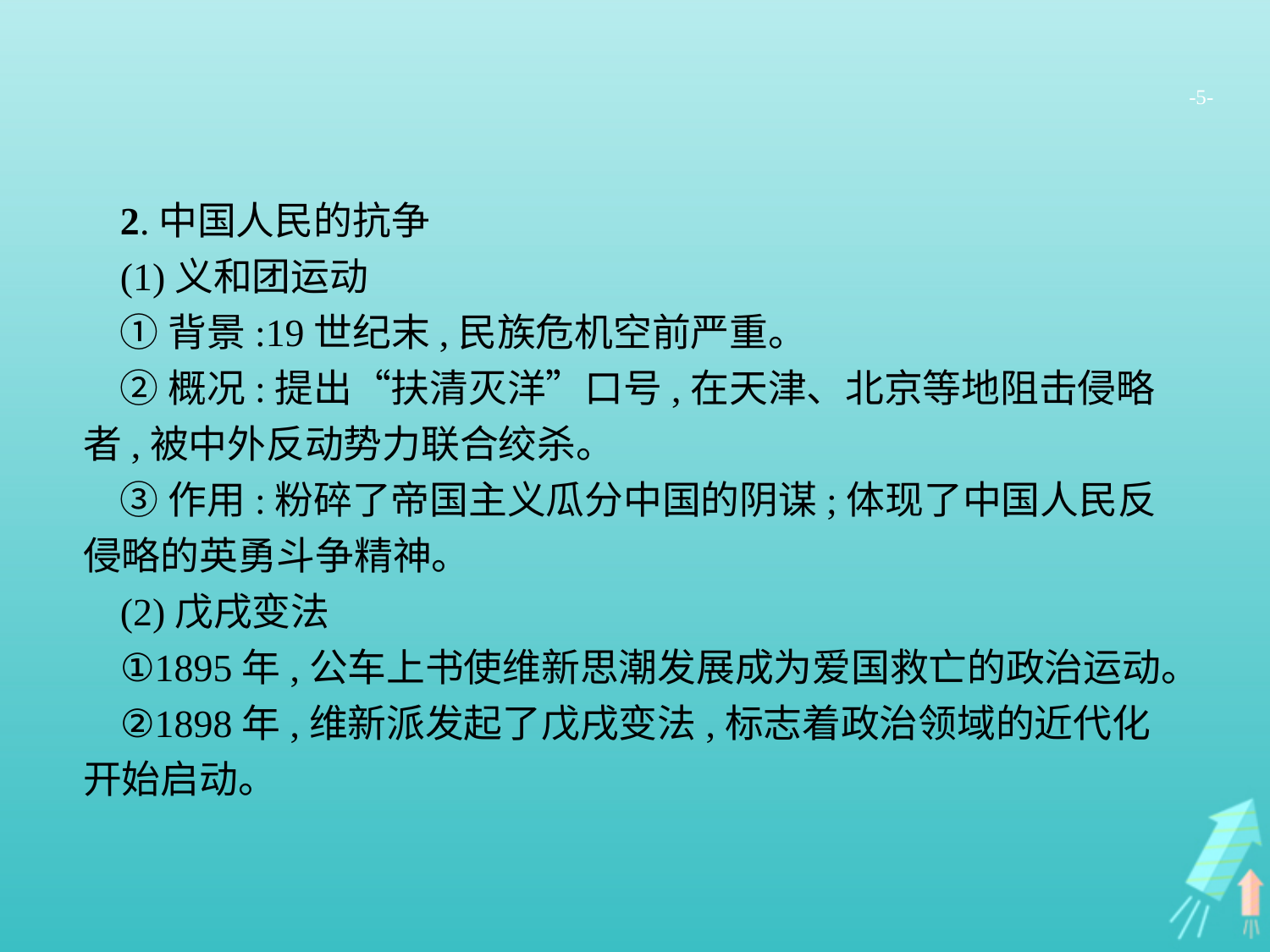

-5-
2.中国人民的抗争
(1)义和团运动
①背景:19世纪末,民族危机空前严重。
②概况:提出“扶清灭洋”口号,在天津、北京等地阻击侵略者,被中外反动势力联合绞杀。
③作用:粉碎了帝国主义瓜分中国的阴谋;体现了中国人民反侵略的英勇斗争精神。
(2)戊戌变法
①1895年,公车上书使维新思潮发展成为爱国救亡的政治运动。
②1898年,维新派发起了戊戌变法,标志着政治领域的近代化开始启动。